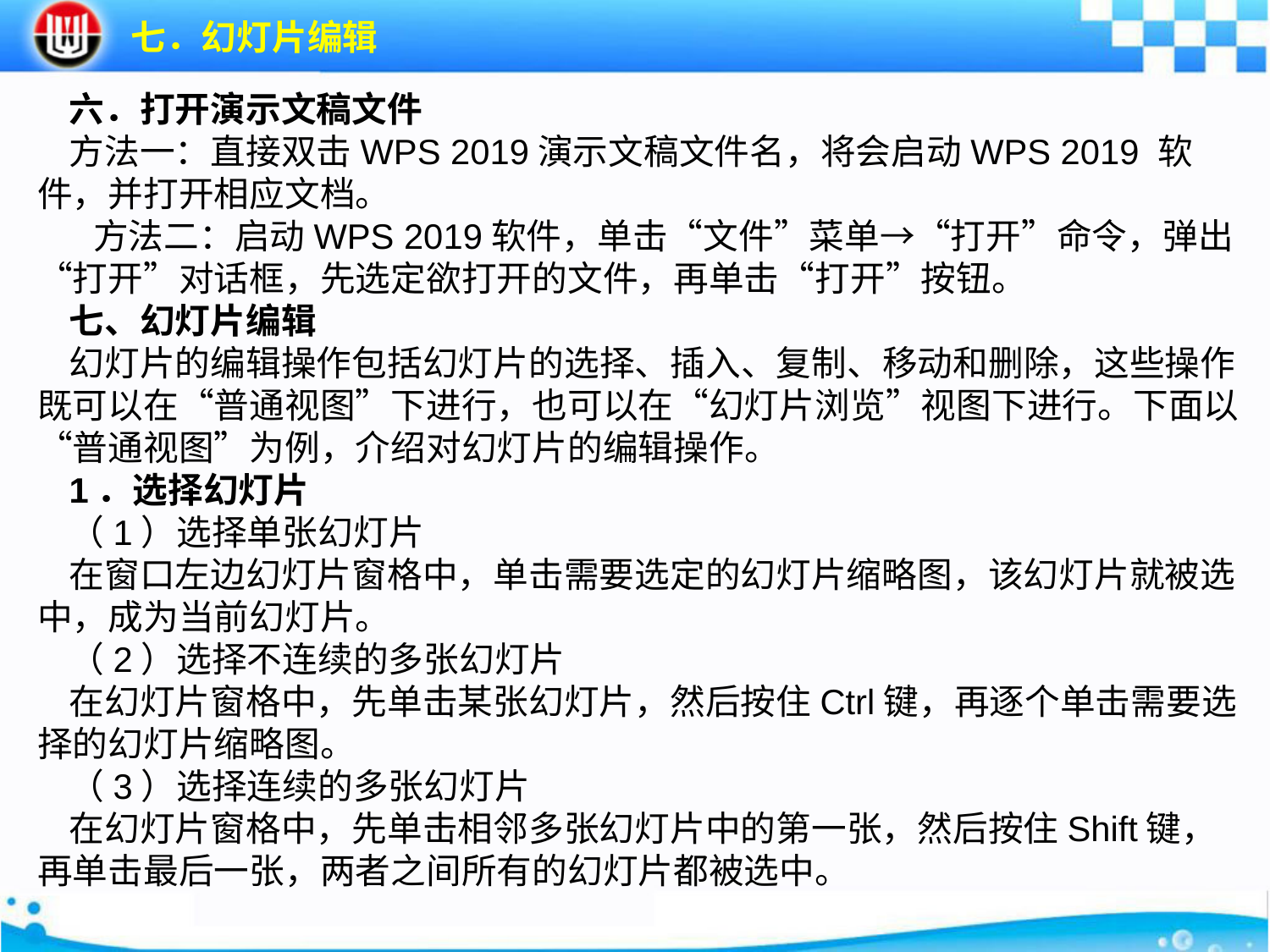

七．幻灯片编辑
六．打开演示文稿文件
方法一：直接双击WPS 2019演示文稿文件名，将会启动WPS 2019 软件，并打开相应文档。  方法二：启动WPS 2019软件，单击“文件”菜单→“打开”命令，弹出“打开”对话框，先选定欲打开的文件，再单击“打开”按钮。
七、幻灯片编辑
幻灯片的编辑操作包括幻灯片的选择、插入、复制、移动和删除，这些操作既可以在“普通视图”下进行，也可以在“幻灯片浏览”视图下进行。下面以“普通视图”为例，介绍对幻灯片的编辑操作。
1．选择幻灯片
（1）选择单张幻灯片
在窗口左边幻灯片窗格中，单击需要选定的幻灯片缩略图，该幻灯片就被选中，成为当前幻灯片。
（2）选择不连续的多张幻灯片
在幻灯片窗格中，先单击某张幻灯片，然后按住Ctrl键，再逐个单击需要选择的幻灯片缩略图。
（3）选择连续的多张幻灯片
在幻灯片窗格中，先单击相邻多张幻灯片中的第一张，然后按住Shift键，再单击最后一张，两者之间所有的幻灯片都被选中。